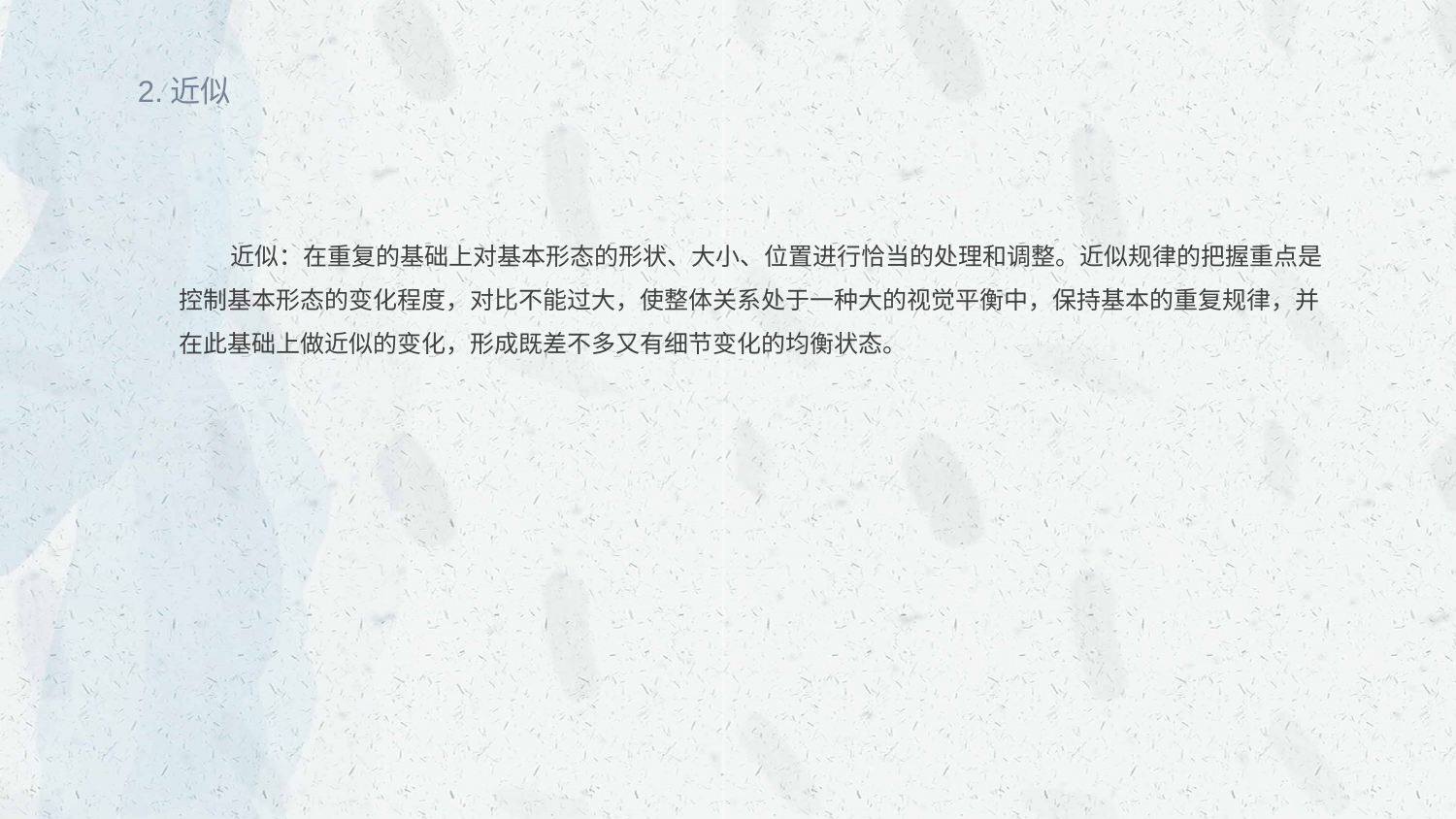

2.近似
近似：在重复的基础上对基本形态的形状、大小、位置进行恰当的处理和调整。近似规律的把握重点是控制基本形态的变化程度，对比不能过大，使整体关系处于一种大的视觉平衡中，保持基本的重复规律，并在此基础上做近似的变化，形成既差不多又有细节变化的均衡状态。